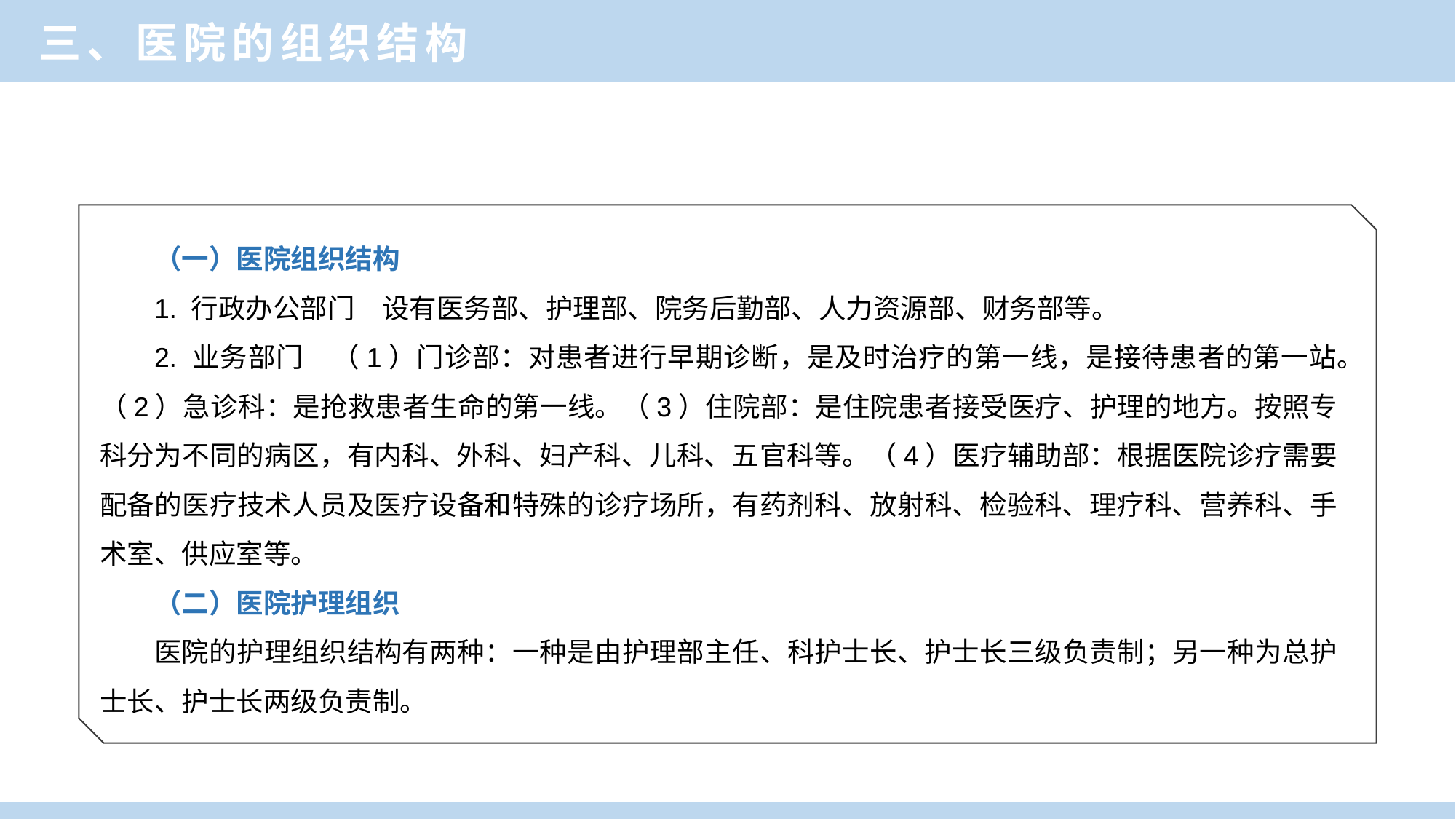

三、医院的组织结构

（一）医院组织结构
1. 行政办公部门　设有医务部、护理部、院务后勤部、人力资源部、财务部等。
2. 业务部门　（1）门诊部：对患者进行早期诊断，是及时治疗的第一线，是接待患者的第一站。（2）急诊科：是抢救患者生命的第一线。（3）住院部：是住院患者接受医疗、护理的地方。按照专科分为不同的病区，有内科、外科、妇产科、儿科、五官科等。（4）医疗辅助部：根据医院诊疗需要配备的医疗技术人员及医疗设备和特殊的诊疗场所，有药剂科、放射科、检验科、理疗科、营养科、手术室、供应室等。
（二）医院护理组织
医院的护理组织结构有两种：一种是由护理部主任、科护士长、护士长三级负责制；另一种为总护士长、护士长两级负责制。